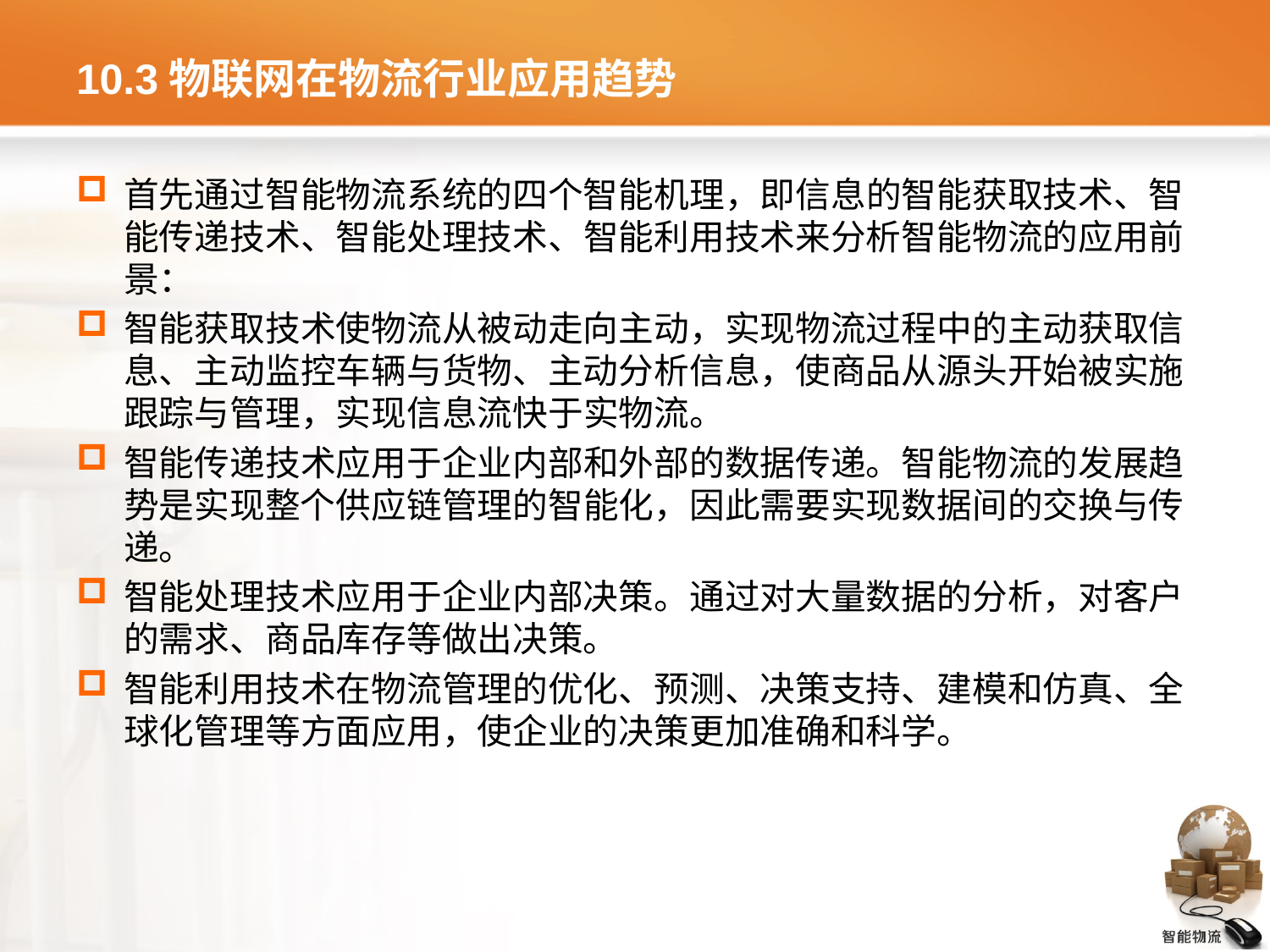

# 10.3物联网在物流行业应用趋势
首先通过智能物流系统的四个智能机理，即信息的智能获取技术、智能传递技术、智能处理技术、智能利用技术来分析智能物流的应用前景：
智能获取技术使物流从被动走向主动，实现物流过程中的主动获取信息、主动监控车辆与货物、主动分析信息，使商品从源头开始被实施跟踪与管理，实现信息流快于实物流。
智能传递技术应用于企业内部和外部的数据传递。智能物流的发展趋势是实现整个供应链管理的智能化，因此需要实现数据间的交换与传递。
智能处理技术应用于企业内部决策。通过对大量数据的分析，对客户的需求、商品库存等做出决策。
智能利用技术在物流管理的优化、预测、决策支持、建模和仿真、全球化管理等方面应用，使企业的决策更加准确和科学。